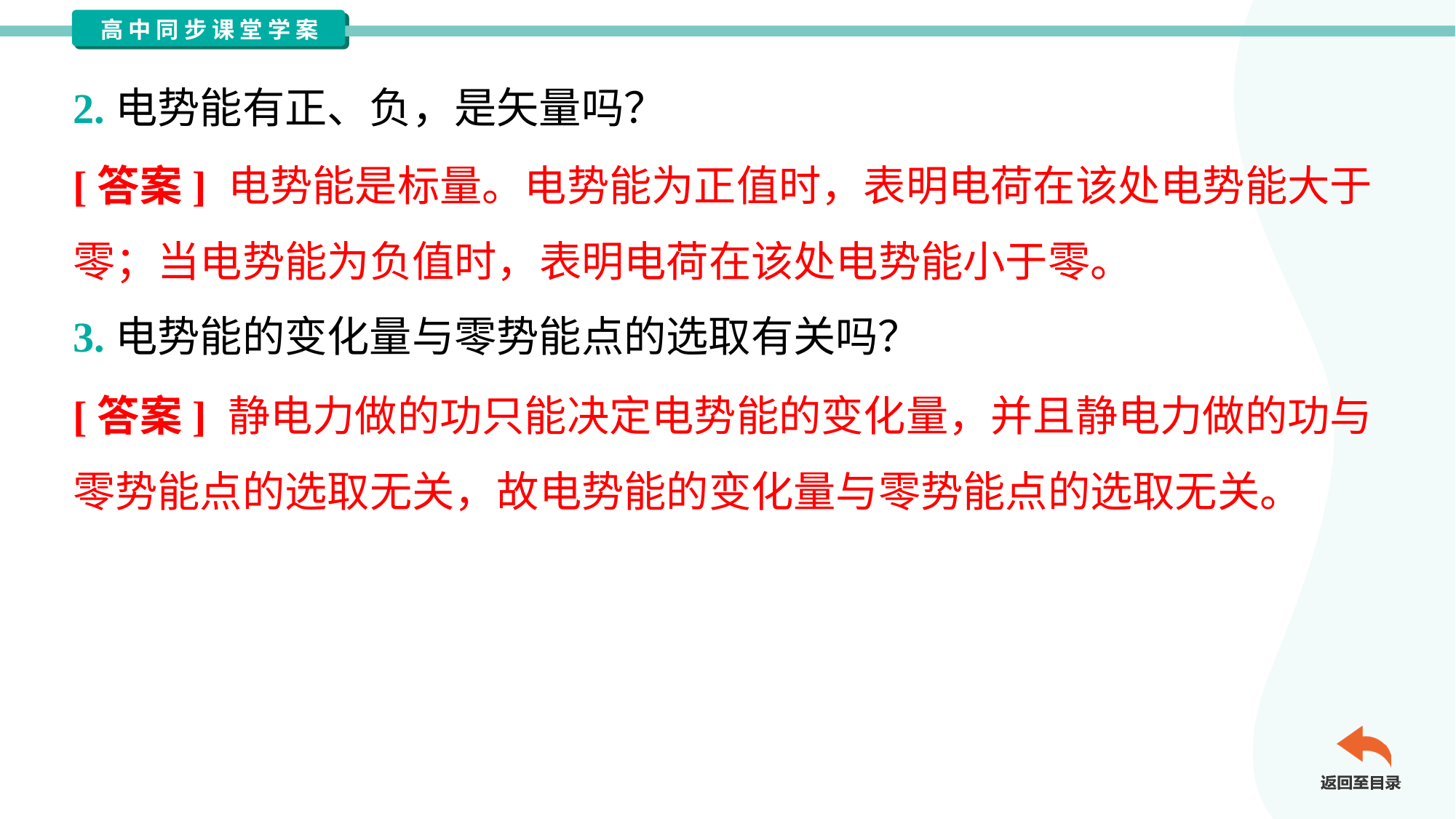

2.电势能有正、负，是矢量吗？
[答案] 电势能是标量。电势能为正值时，表明电荷在该处电势能大于
零；当电势能为负值时，表明电荷在该处电势能小于零。
3.电势能的变化量与零势能点的选取有关吗？
[答案] 静电力做的功只能决定电势能的变化量，并且静电力做的功与
零势能点的选取无关，故电势能的变化量与零势能点的选取无关。